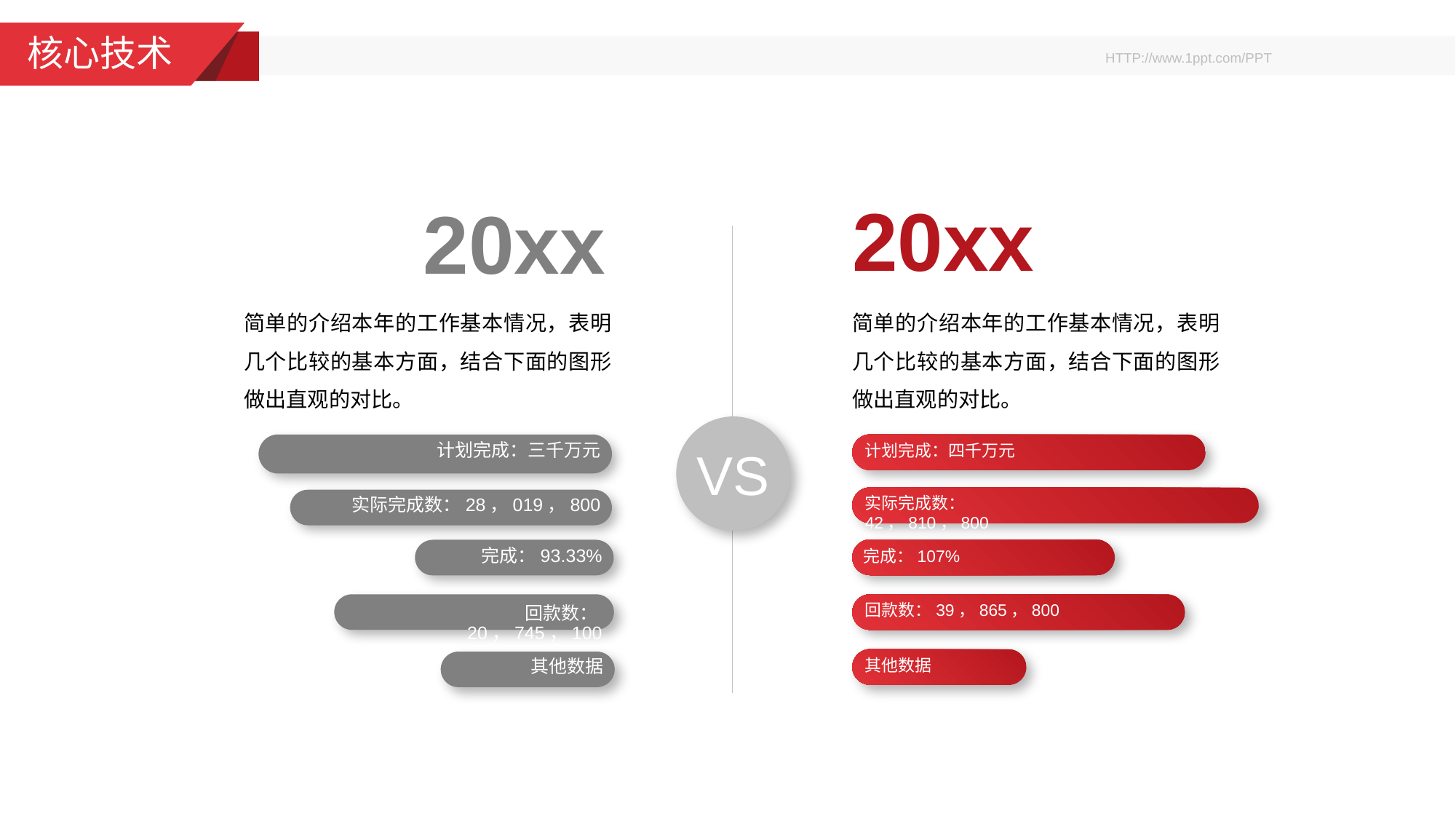

核心技术
20xx
20xx
简单的介绍本年的工作基本情况，表明几个比较的基本方面，结合下面的图形做出直观的对比。
简单的介绍本年的工作基本情况，表明几个比较的基本方面，结合下面的图形做出直观的对比。

VS
计划完成：四千万元
计划完成：三千万元

实际完成数：42，810，800
实际完成数：28，019，800

完成：107%
完成：93.33%

回款数：39，865，800
回款数：20，745，100

其他数据
其他数据